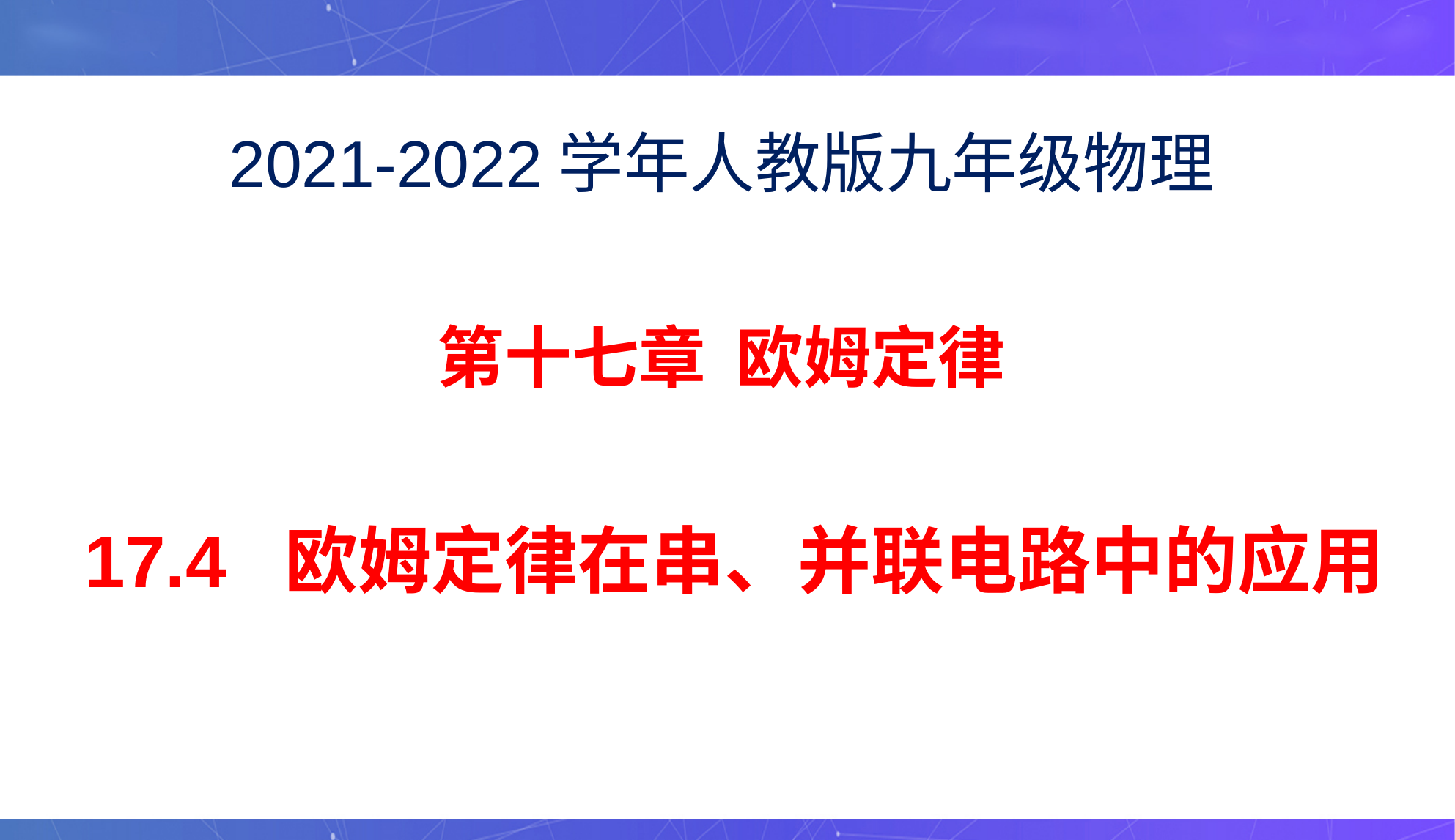

2021-2022学年人教版九年级物理
第十七章  欧姆定律
17.4  欧姆定律在串、并联电路中的应用